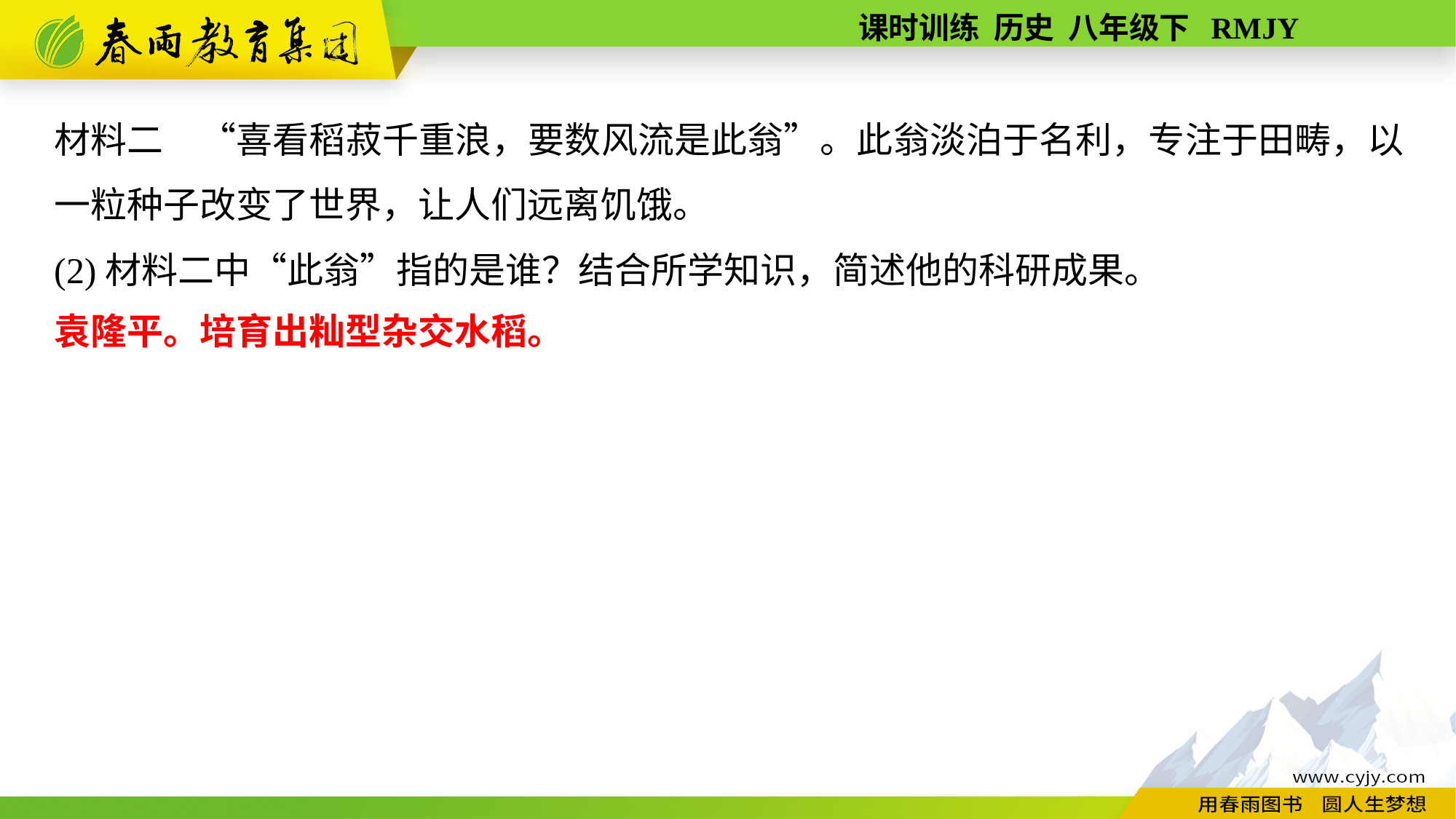

材料二　“喜看稻菽千重浪，要数风流是此翁”。此翁淡泊于名利，专注于田畴，以一粒种子改变了世界，让人们远离饥饿。
(2)材料二中“此翁”指的是谁？结合所学知识，简述他的科研成果。
袁隆平。培育出籼型杂交水稻。